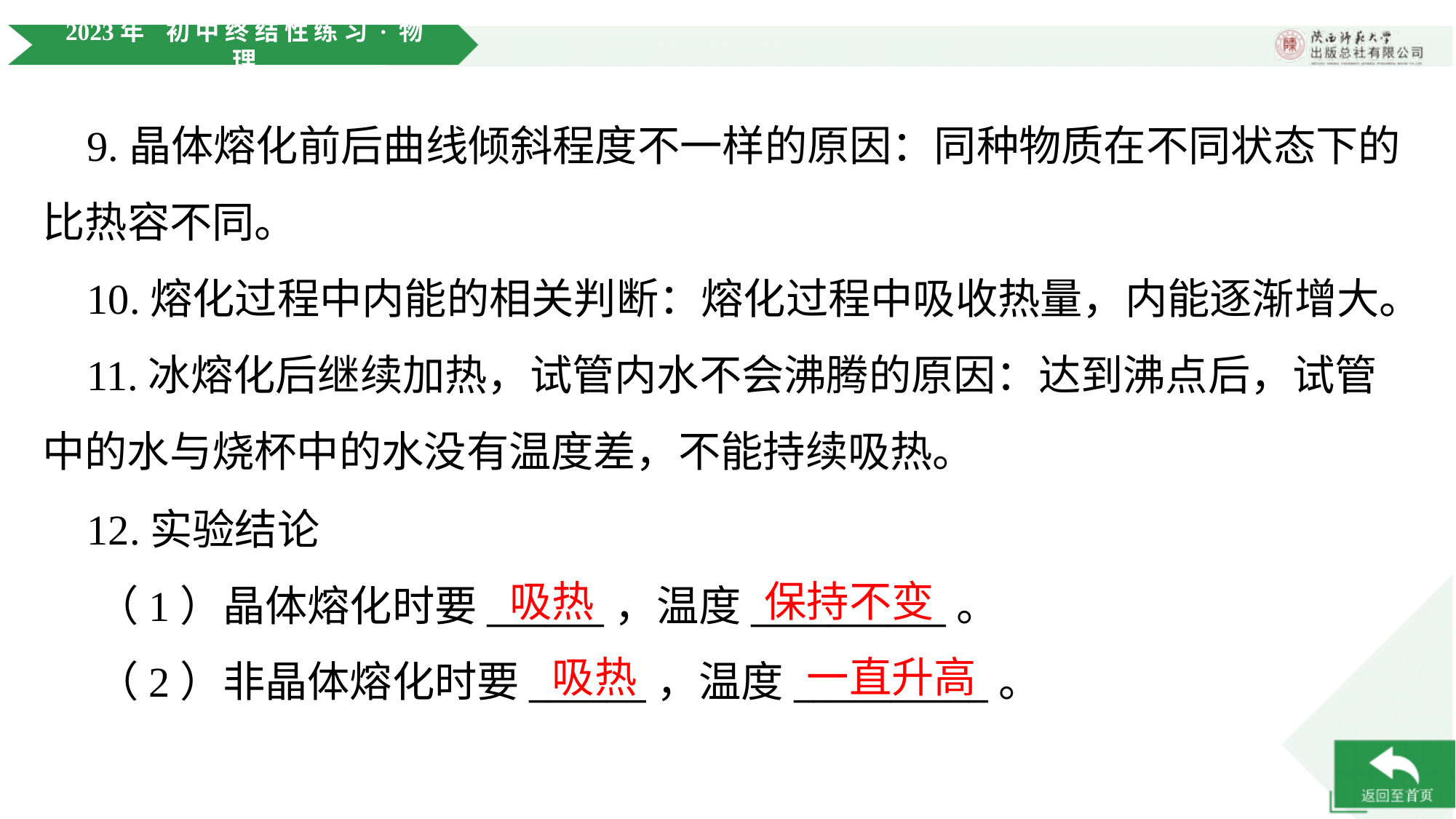

9.晶体熔化前后曲线倾斜程度不一样的原因：同种物质在不同状态下的比热容不同。
    10.熔化过程中内能的相关判断：熔化过程中吸收热量，内能逐渐增大。
    11.冰熔化后继续加热，试管内水不会沸腾的原因：达到沸点后，试管中的水与烧杯中的水没有温度差，不能持续吸热。
    12.实验结论
吸热
保持不变
    （1）晶体熔化时要______，温度__________。
吸热
一直升高
    （2）非晶体熔化时要______，温度__________。